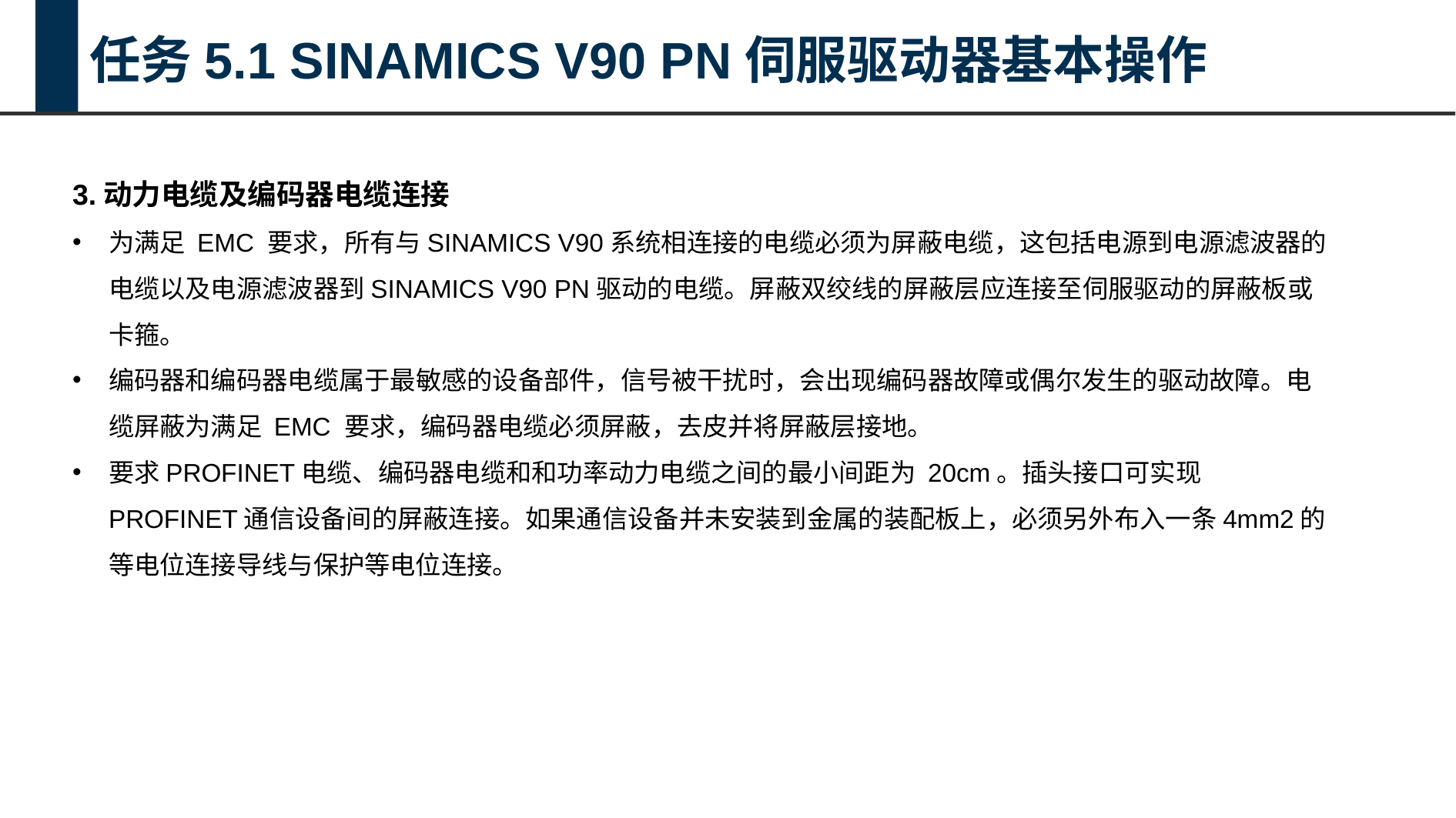

任务5.1 SINAMICS V90 PN伺服驱动器基本操作
3.动力电缆及编码器电缆连接
为满足 EMC 要求，所有与SINAMICS V90系统相连接的电缆必须为屏蔽电缆，这包括电源到电源滤波器的电缆以及电源滤波器到SINAMICS V90 PN驱动的电缆。屏蔽双绞线的屏蔽层应连接至伺服驱动的屏蔽板或卡箍。
编码器和编码器电缆属于最敏感的设备部件，信号被干扰时，会出现编码器故障或偶尔发生的驱动故障。电缆屏蔽为满足 EMC 要求，编码器电缆必须屏蔽，去皮并将屏蔽层接地。
要求PROFINET电缆、编码器电缆和和功率动力电缆之间的最小间距为 20cm。插头接口可实现PROFINET通信设备间的屏蔽连接。如果通信设备并未安装到金属的装配板上，必须另外布入一条4mm2的等电位连接导线与保护等电位连接。